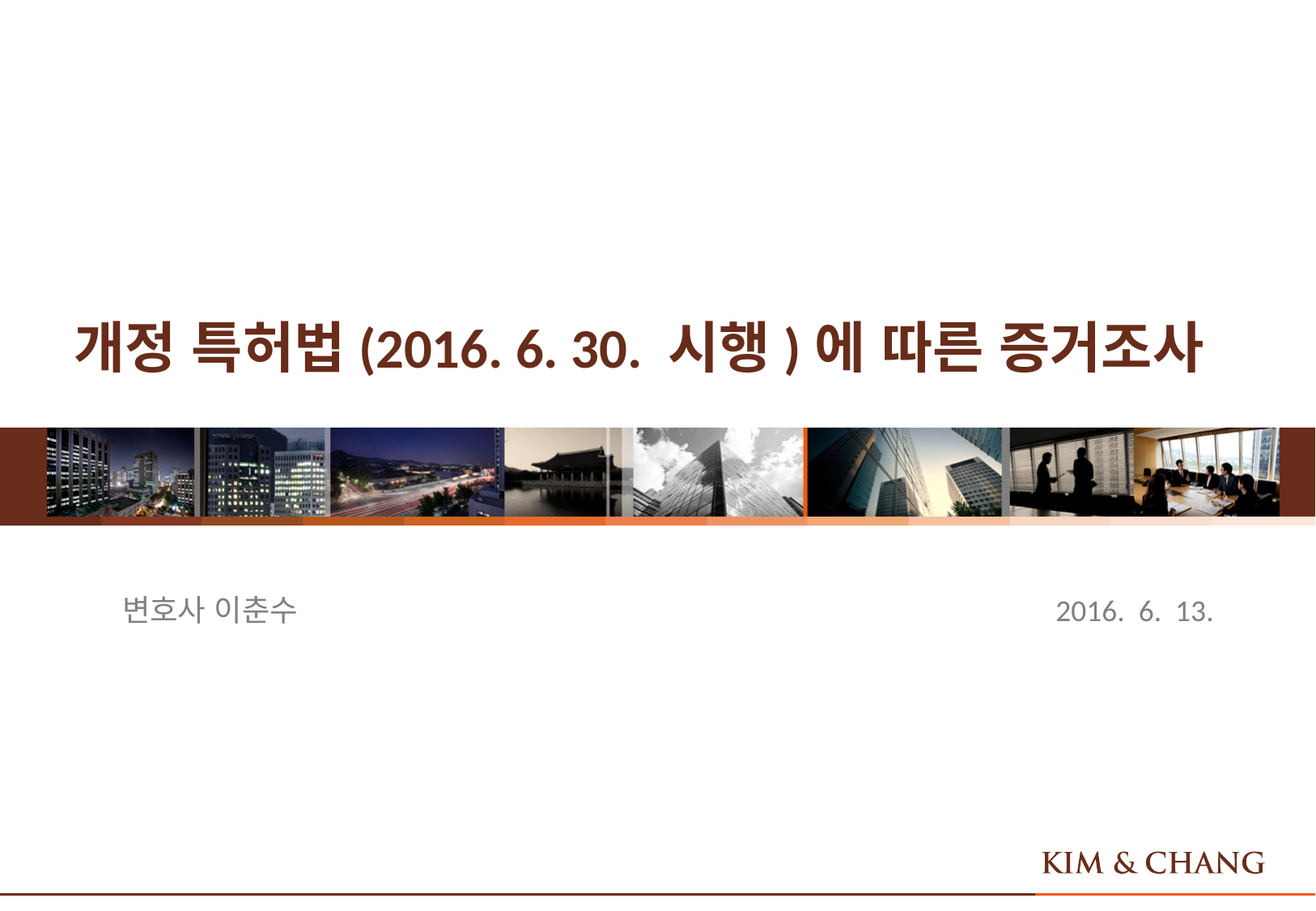

# 개정 특허법(2016. 6. 30. 시행)에 따른 증거조사
변호사 이춘수						         2016.  6.  13.